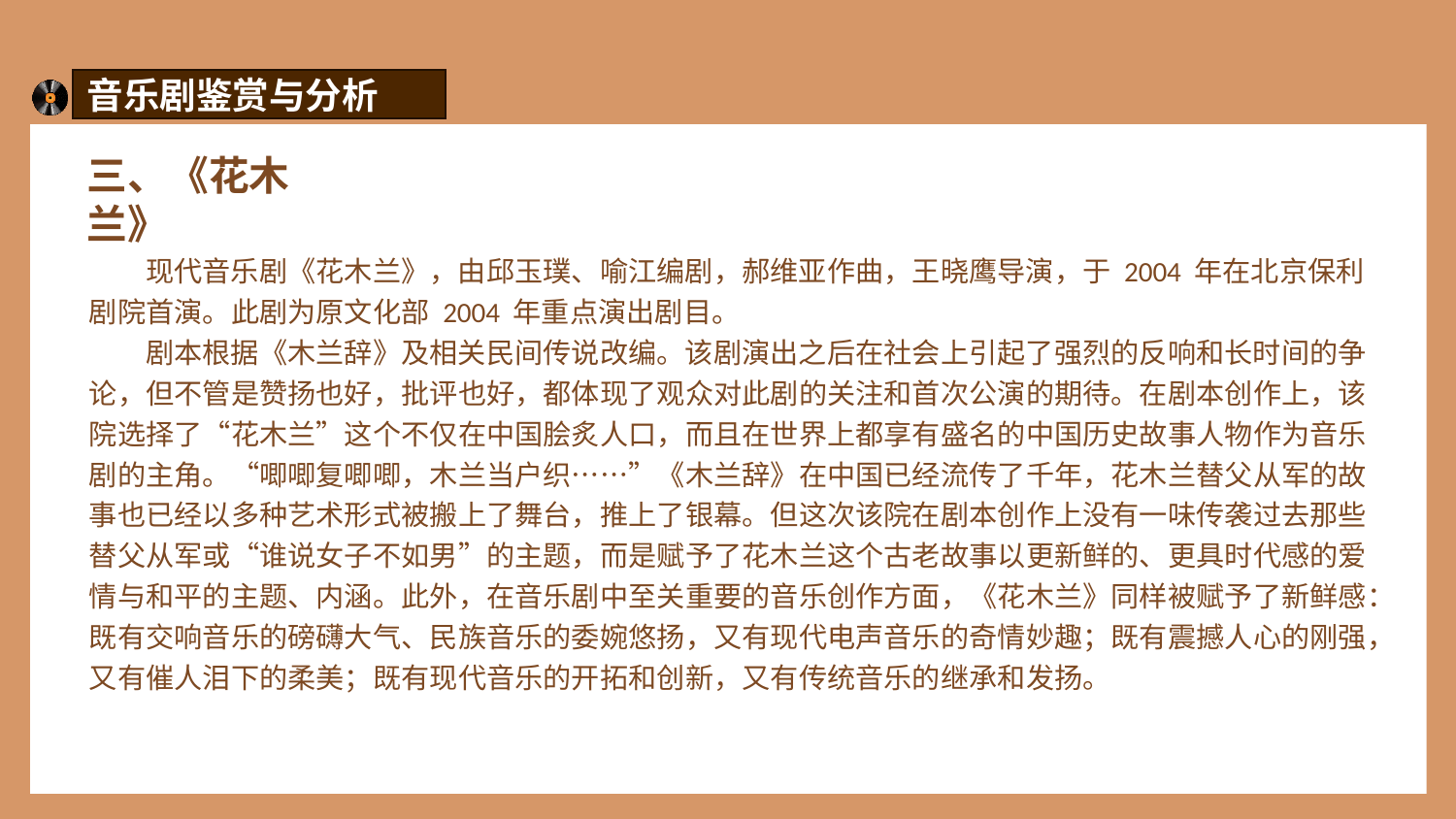

音乐剧鉴赏与分析
三、《花木兰》
现代音乐剧《花木兰》，由邱玉璞、喻江编剧，郝维亚作曲，王晓鹰导演，于 2004 年在北京保利剧院首演。此剧为原文化部 2004 年重点演出剧目。
剧本根据《木兰辞》及相关民间传说改编。该剧演出之后在社会上引起了强烈的反响和长时间的争论，但不管是赞扬也好，批评也好，都体现了观众对此剧的关注和首次公演的期待。在剧本创作上，该院选择了“花木兰”这个不仅在中国脍炙人口，而且在世界上都享有盛名的中国历史故事人物作为音乐剧的主角。“唧唧复唧唧，木兰当户织……”《木兰辞》在中国已经流传了千年，花木兰替父从军的故事也已经以多种艺术形式被搬上了舞台，推上了银幕。但这次该院在剧本创作上没有一味传袭过去那些替父从军或“谁说女子不如男”的主题，而是赋予了花木兰这个古老故事以更新鲜的、更具时代感的爱情与和平的主题、内涵。此外，在音乐剧中至关重要的音乐创作方面，《花木兰》同样被赋予了新鲜感：既有交响音乐的磅礴大气、民族音乐的委婉悠扬，又有现代电声音乐的奇情妙趣；既有震撼人心的刚强，又有催人泪下的柔美；既有现代音乐的开拓和创新，又有传统音乐的继承和发扬。